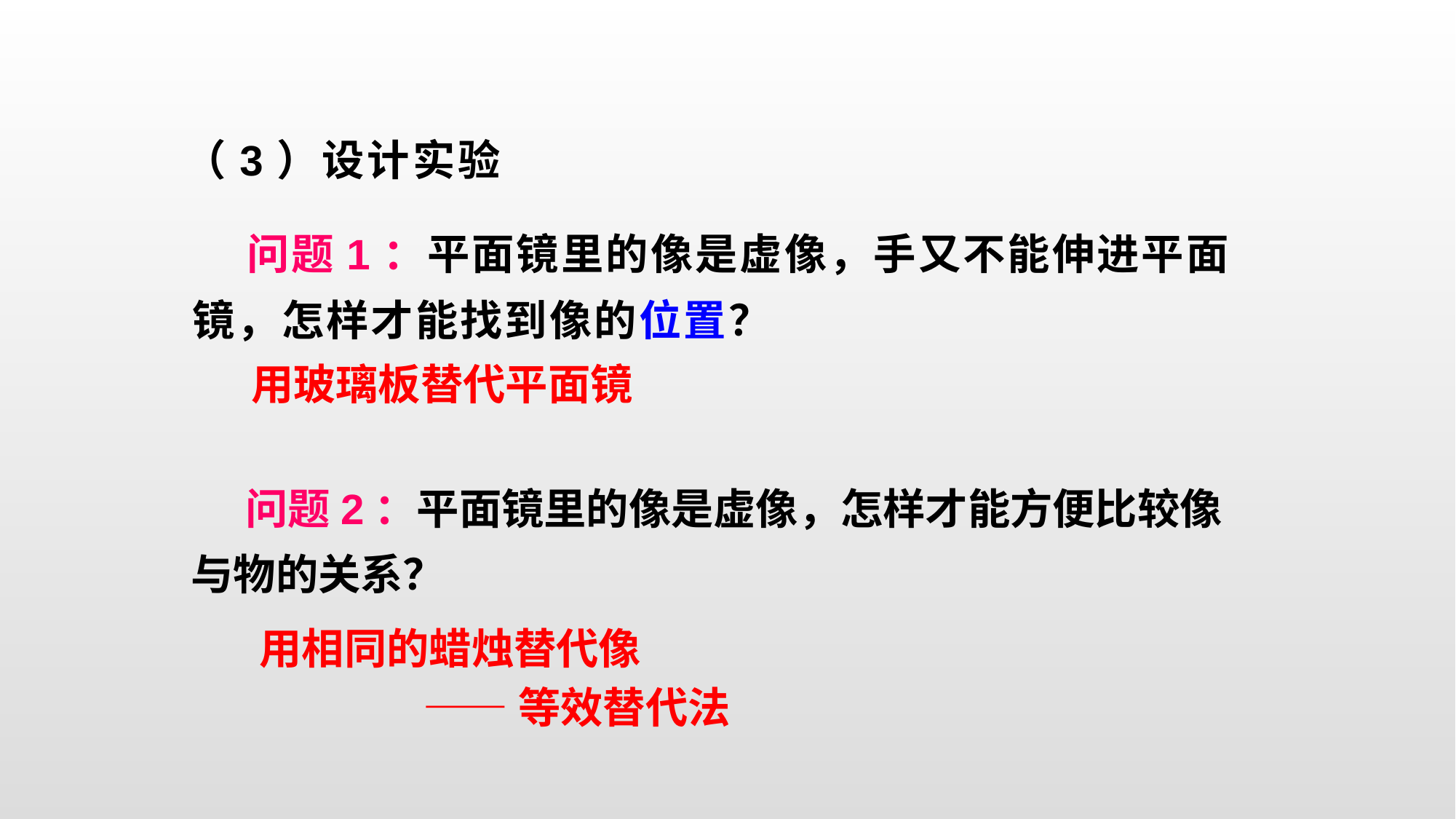

# （3）设计实验
问题1：平面镜里的像是虚像，手又不能伸进平面镜，怎样才能找到像的位置？
用玻璃板替代平面镜
问题2：平面镜里的像是虚像，怎样才能方便比较像与物的关系？
用相同的蜡烛替代像
                 ——等效替代法